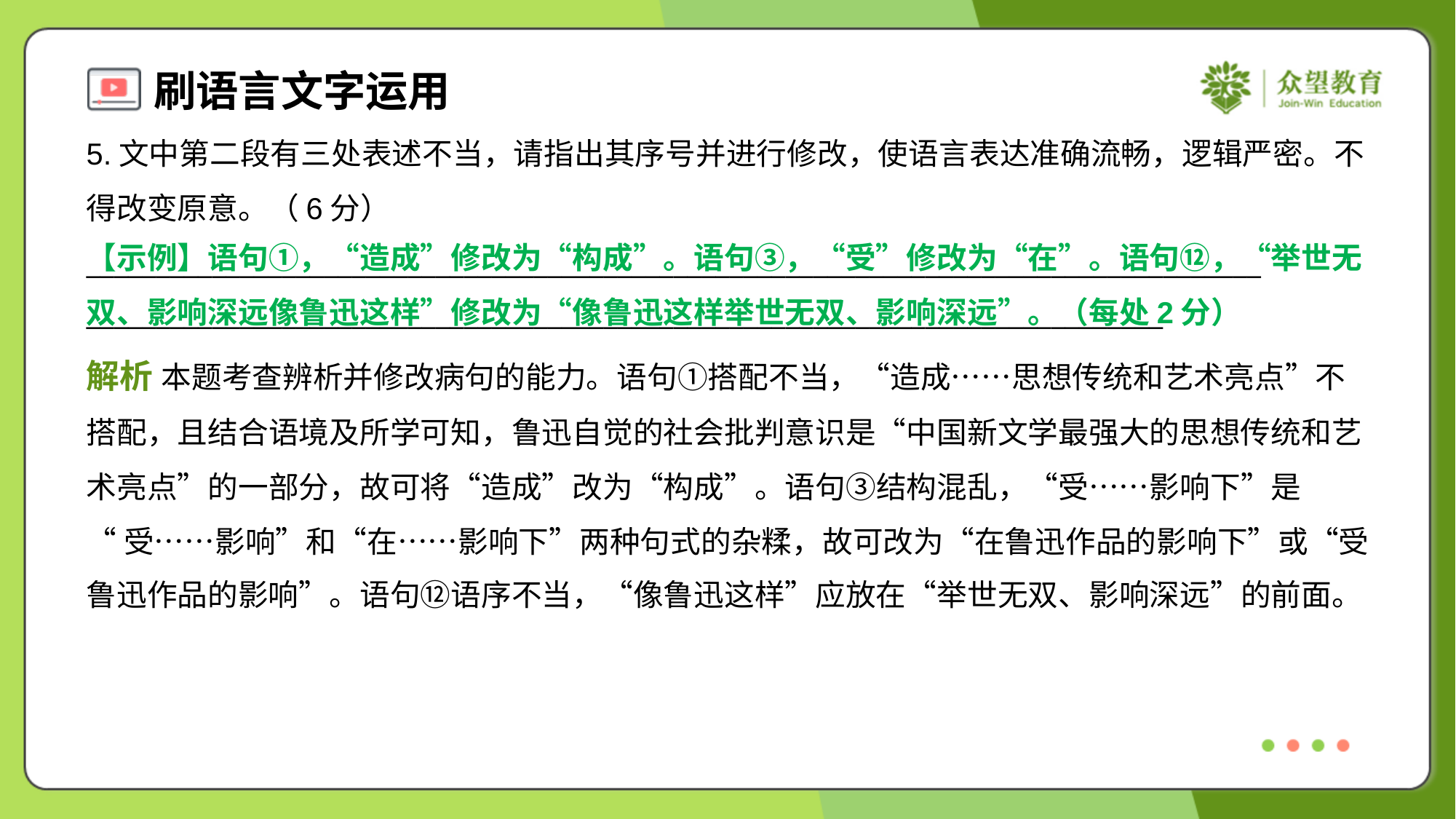

5.文中第二段有三处表述不当，请指出其序号并进行修改，使语言表达准确流畅，逻辑严密。不
得改变原意。（6分）
____________________________________________________________________________________
_____________________________________________________________________________
【示例】语句①，“造成”修改为“构成”。语句③，“受”修改为“在”。语句⑫，“举世无双、影响深远像鲁迅这样”修改为“像鲁迅这样举世无双、影响深远”。（每处2分）
解析 本题考查辨析并修改病句的能力。语句①搭配不当，“造成……思想传统和艺术亮点”不
搭配，且结合语境及所学可知，鲁迅自觉的社会批判意识是“中国新文学最强大的思想传统和艺
术亮点”的一部分，故可将“造成”改为“构成”。语句③结构混乱，“受……影响下”是
“受……影响”和“在……影响下”两种句式的杂糅，故可改为“在鲁迅作品的影响下”或“受
鲁迅作品的影响”。语句⑫语序不当，“像鲁迅这样”应放在“举世无双、影响深远”的前面。